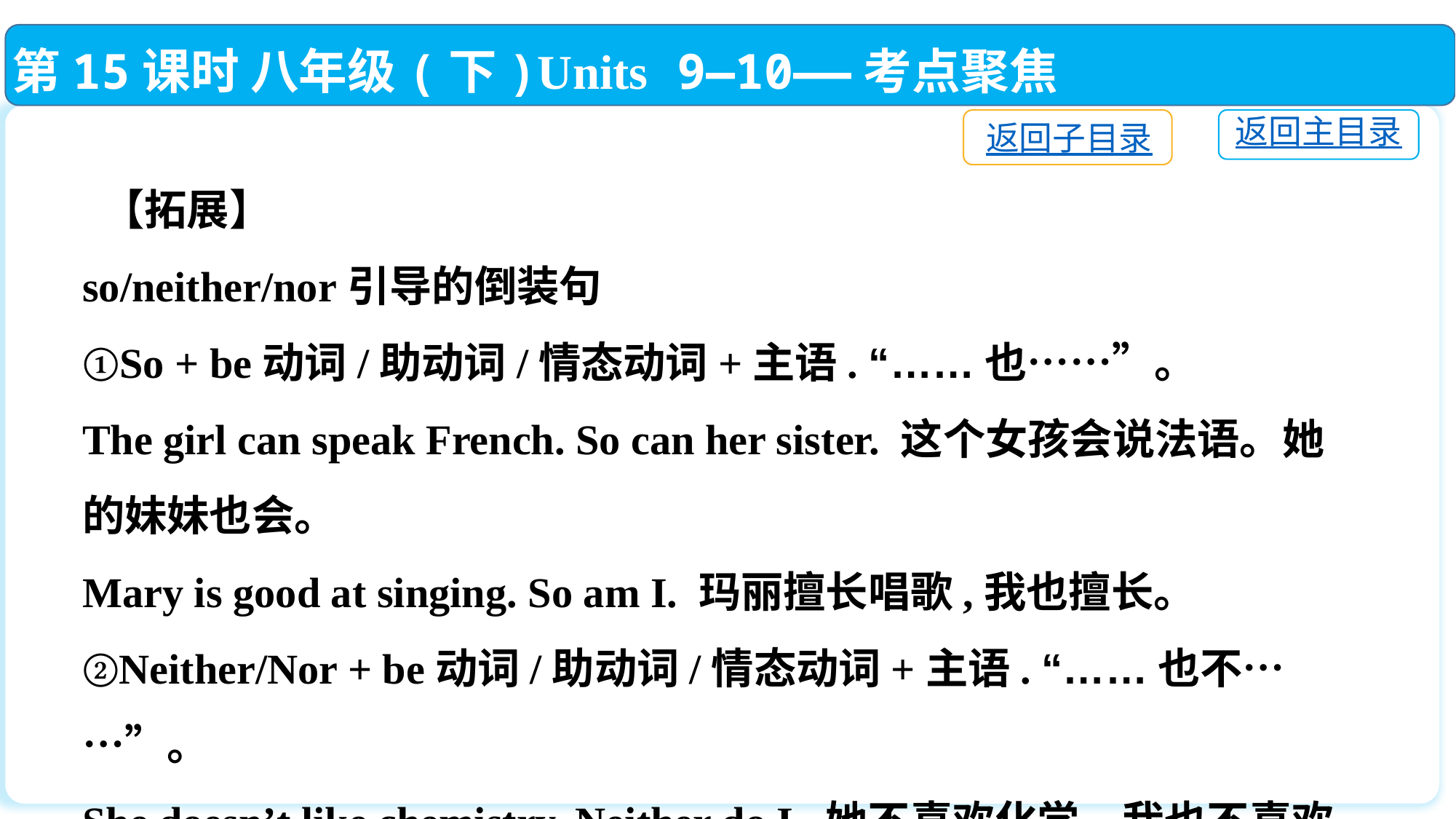

第15课时 八年级(下)Units 9—10——考点聚焦

返回子目录
返回主目录
 【拓展】
so/neither/nor引导的倒装句
①So + be动词/助动词/情态动词+主语. “……也……”。
The girl can speak French. So can her sister. 这个女孩会说法语。她的妹妹也会。
Mary is good at singing. So am I. 玛丽擅长唱歌,我也擅长。
②Neither/Nor + be动词/助动词/情态动词+主语. “……也不……”。
She doesn’t like chemistry. Neither do I. 她不喜欢化学。我也不喜欢。